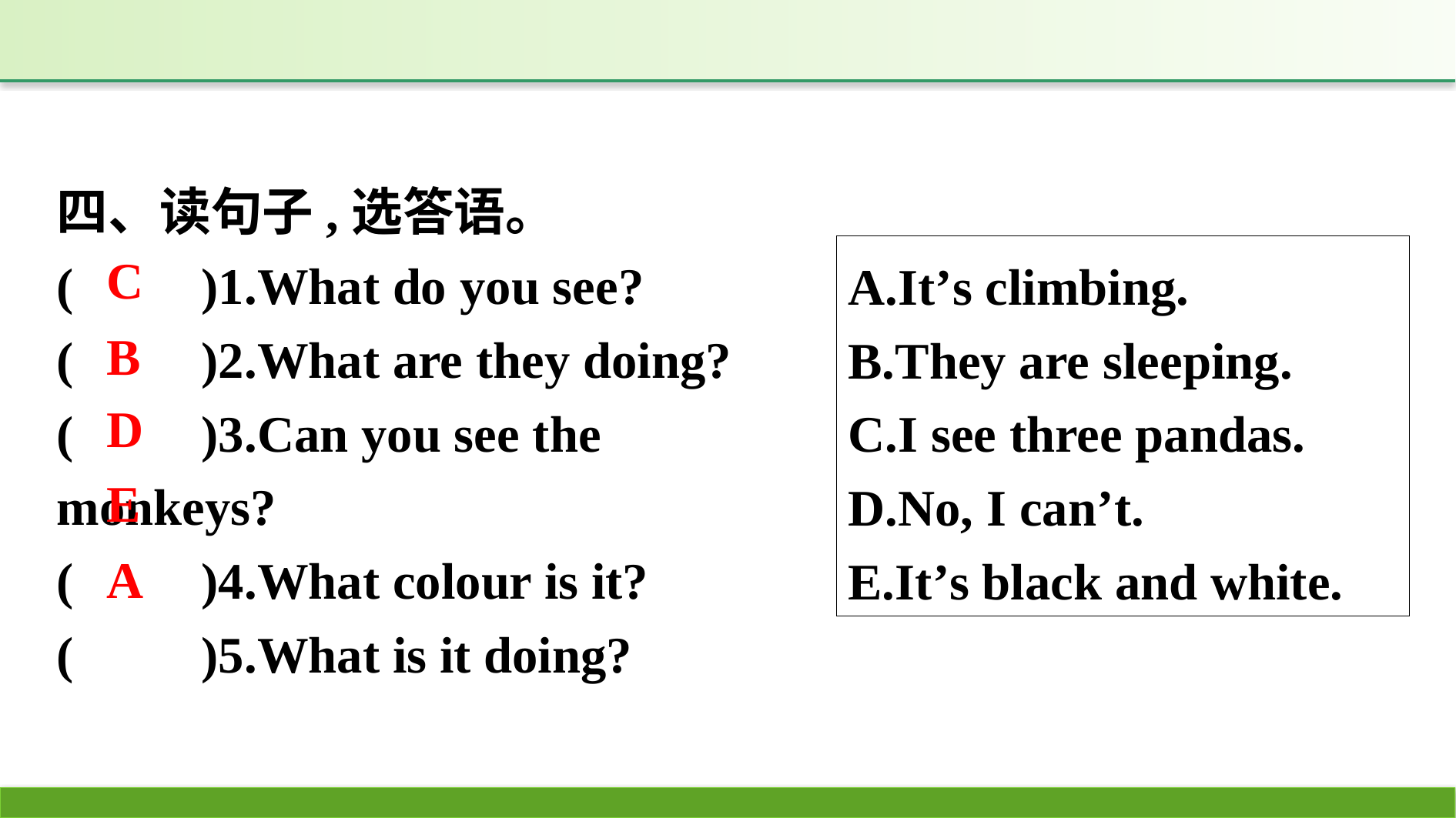

四、读句子,选答语。
(　　)1.What do you see?
(　　)2.What are they doing?
(　　)3.Can you see the monkeys?
(　　)4.What colour is it?
(　　)5.What is it doing?
A.It’s climbing.
B.They are sleeping.
C.I see three pandas.
D.No, I can’t.
E.It’s black and white.
C
B
D
E
A